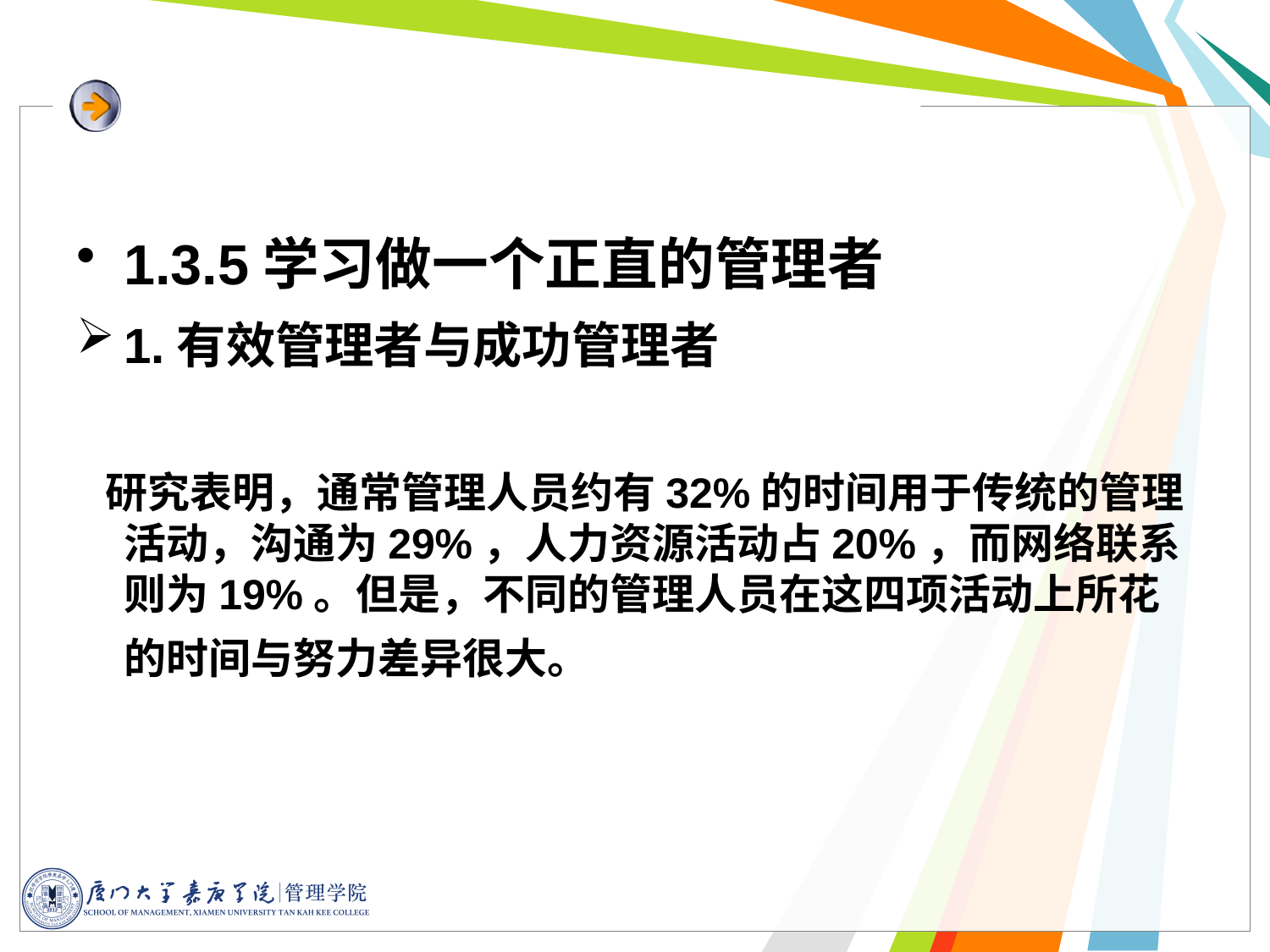

1.3.5学习做一个正直的管理者
1.有效管理者与成功管理者

  研究表明，通常管理人员约有32%的时间用于传统的管理活动，沟通为29%，人力资源活动占20%，而网络联系则为19%。但是，不同的管理人员在这四项活动上所花的时间与努力差异很大。